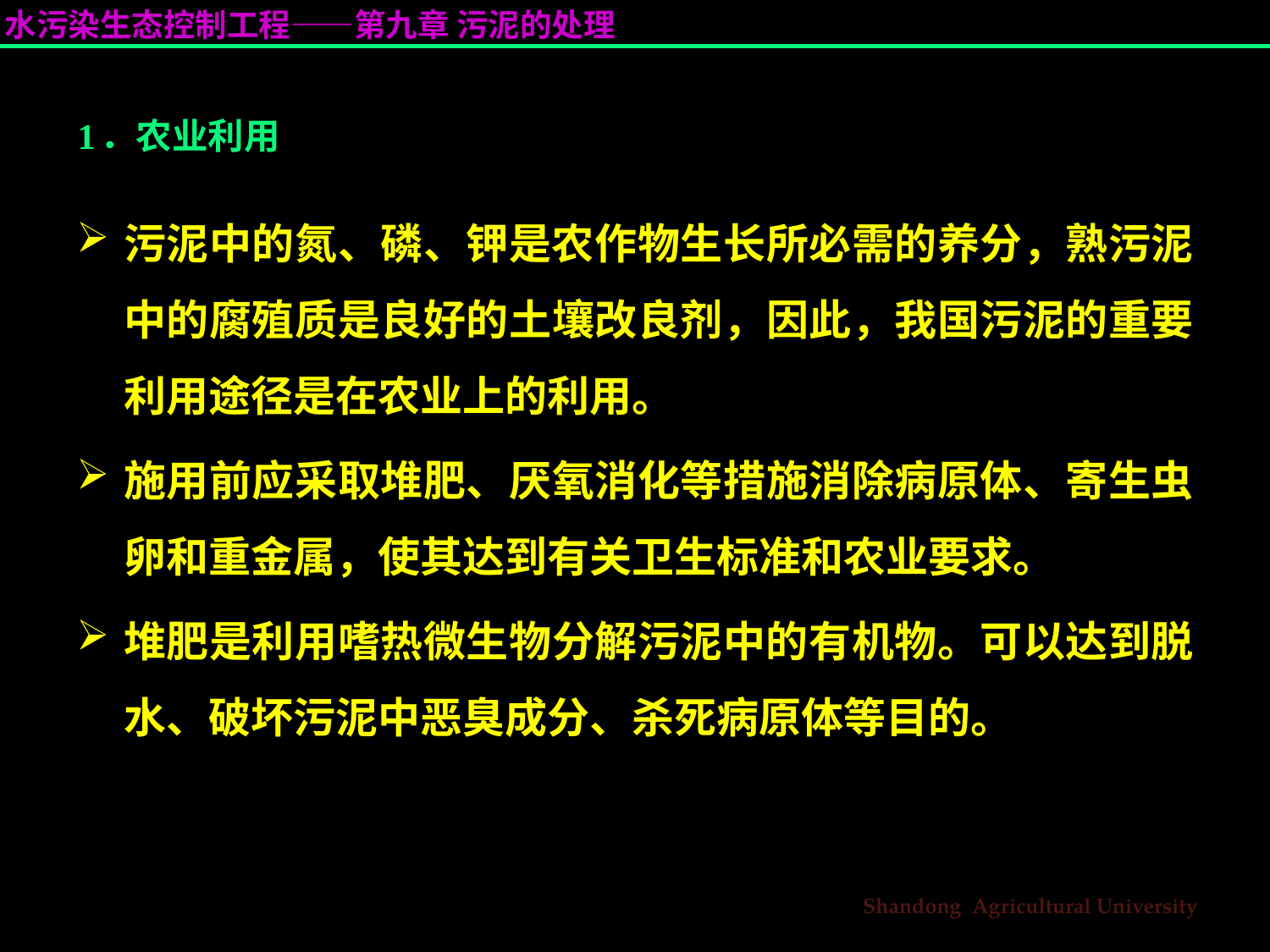

# 1．农业利用
污泥中的氮、磷、钾是农作物生长所必需的养分，熟污泥中的腐殖质是良好的土壤改良剂，因此，我国污泥的重要利用途径是在农业上的利用。
施用前应采取堆肥、厌氧消化等措施消除病原体、寄生虫卵和重金属，使其达到有关卫生标准和农业要求。
堆肥是利用嗜热微生物分解污泥中的有机物。可以达到脱水、破坏污泥中恶臭成分、杀死病原体等目的。